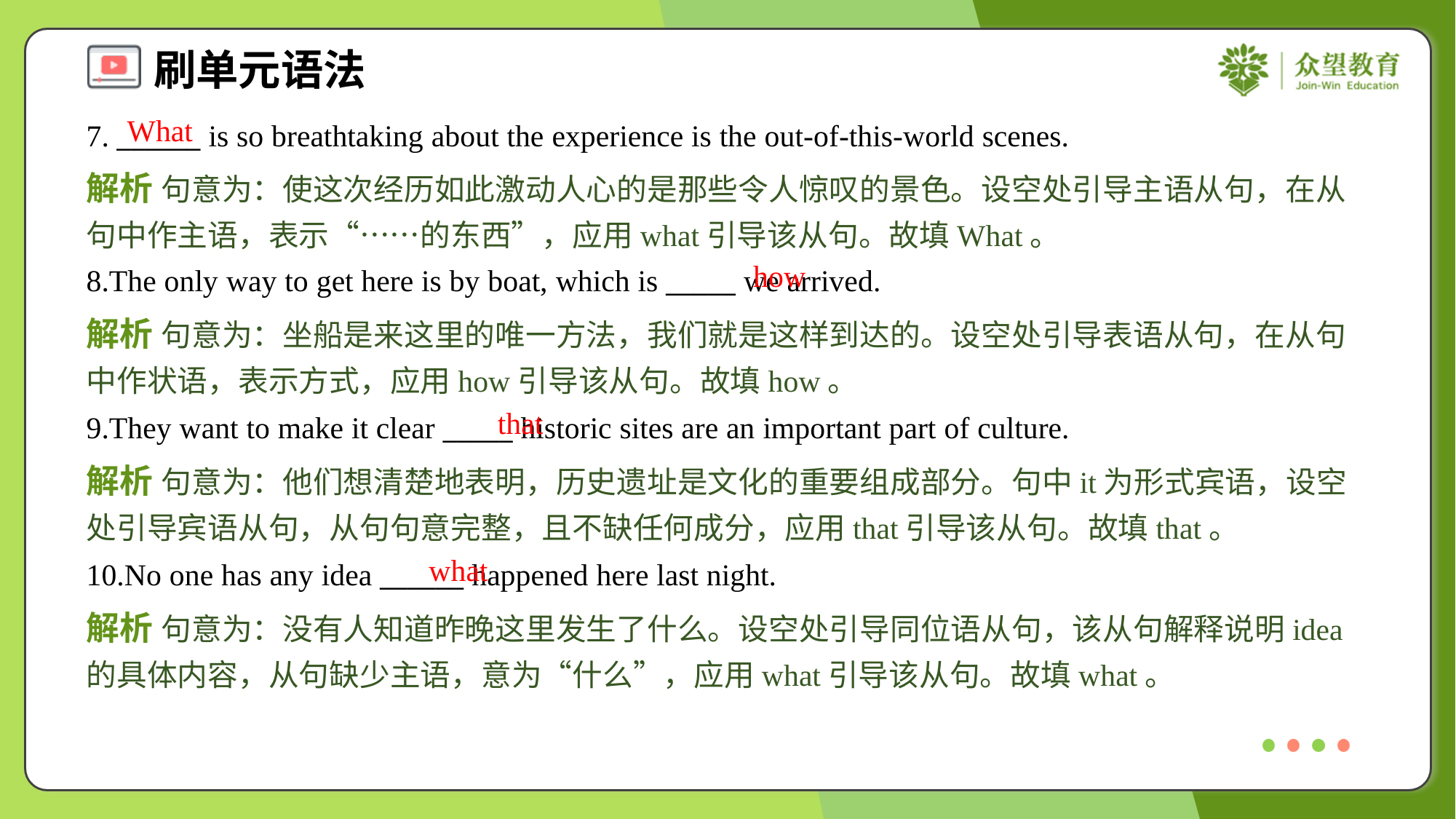

What
7. ______ is so breathtaking about the experience is the out-of-this-world scenes.
解析 句意为：使这次经历如此激动人心的是那些令人惊叹的景色。设空处引导主语从句，在从句中作主语，表示“……的东西”，应用what引导该从句。故填What。
how
8.The only way to get here is by boat, which is _____ we arrived.
解析 句意为：坐船是来这里的唯一方法，我们就是这样到达的。设空处引导表语从句，在从句中作状语，表示方式，应用how引导该从句。故填how。
that
9.They want to make it clear _____ historic sites are an important part of culture.
解析 句意为：他们想清楚地表明，历史遗址是文化的重要组成部分。句中it为形式宾语，设空处引导宾语从句，从句句意完整，且不缺任何成分，应用that引导该从句。故填that。
what
10.No one has any idea ______ happened here last night.
解析 句意为：没有人知道昨晚这里发生了什么。设空处引导同位语从句，该从句解释说明idea的具体内容，从句缺少主语，意为“什么”，应用what引导该从句。故填what。